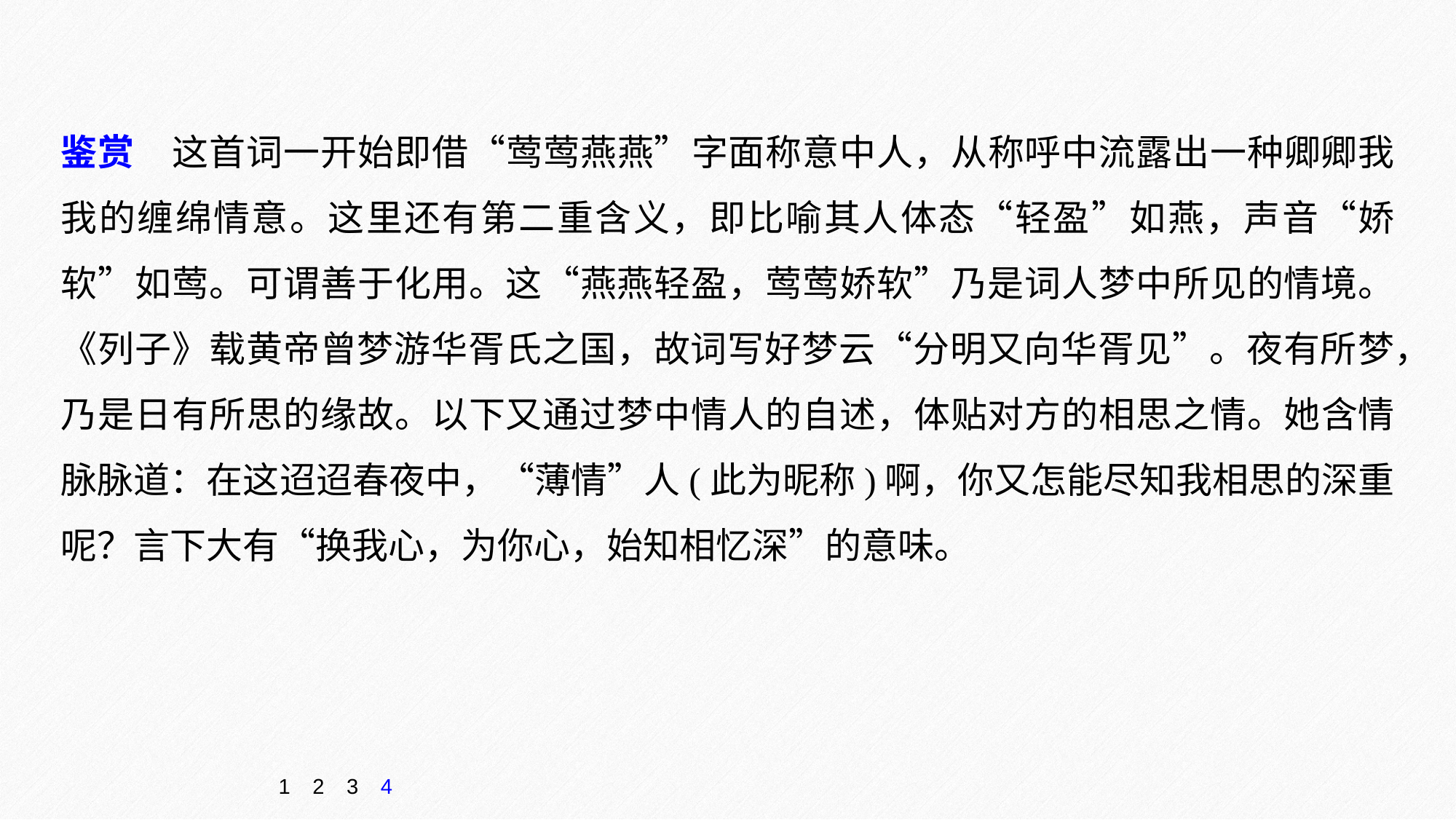

鉴赏　这首词一开始即借“莺莺燕燕”字面称意中人，从称呼中流露出一种卿卿我我的缠绵情意。这里还有第二重含义，即比喻其人体态“轻盈”如燕，声音“娇软”如莺。可谓善于化用。这“燕燕轻盈，莺莺娇软”乃是词人梦中所见的情境。《列子》载黄帝曾梦游华胥氏之国，故词写好梦云“分明又向华胥见”。夜有所梦，乃是日有所思的缘故。以下又通过梦中情人的自述，体贴对方的相思之情。她含情脉脉道：在这迢迢春夜中，“薄情”人(此为昵称)啊，你又怎能尽知我相思的深重呢？言下大有“换我心，为你心，始知相忆深”的意味。
1
2
3
4